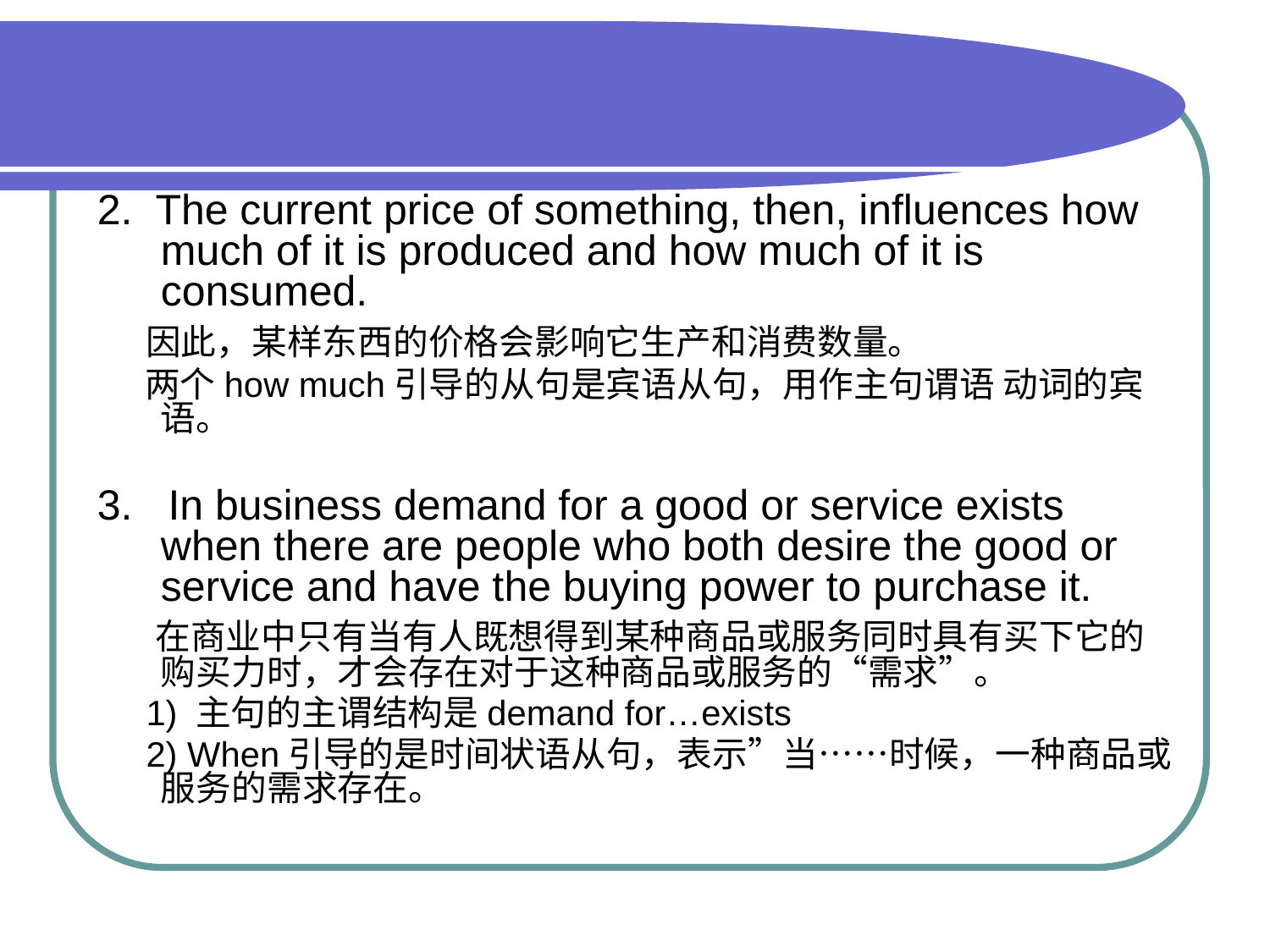

#
2.  The current price of something, then, influences how much of it is produced and how much of it is consumed.
    因此，某样东西的价格会影响它生产和消费数量。
     两个how much引导的从句是宾语从句，用作主句谓语 动词的宾语。

3.   In business demand for a good or service exists when there are people who both desire the good or service and have the buying power to purchase it.
     在商业中只有当有人既想得到某种商品或服务同时具有买下它的购买力时，才会存在对于这种商品或服务的“需求”。
     1) 主句的主谓结构是demand for…exists
     2) When引导的是时间状语从句，表示”当……时候，一种商品或服务的需求存在。